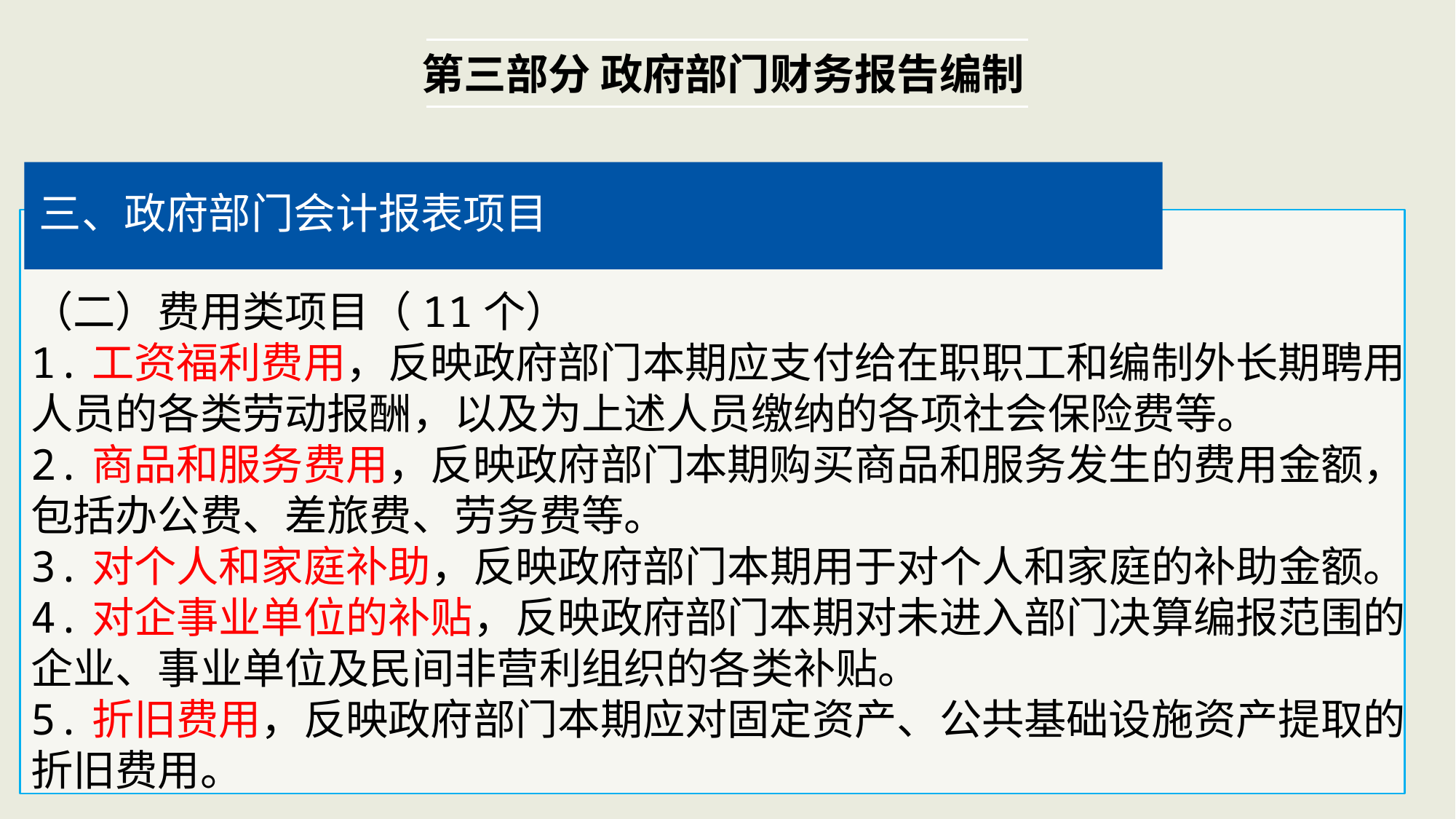

第三部分 政府部门财务报告编制

三、政府部门会计报表项目

（二）费用类项目（11个）
1.工资福利费用，反映政府部门本期应支付给在职职工和编制外长期聘用人员的各类劳动报酬，以及为上述人员缴纳的各项社会保险费等。
2.商品和服务费用，反映政府部门本期购买商品和服务发生的费用金额，包括办公费、差旅费、劳务费等。
3.对个人和家庭补助，反映政府部门本期用于对个人和家庭的补助金额。
4.对企事业单位的补贴，反映政府部门本期对未进入部门决算编报范围的企业、事业单位及民间非营利组织的各类补贴。
5.折旧费用，反映政府部门本期应对固定资产、公共基础设施资产提取的折旧费用。

60